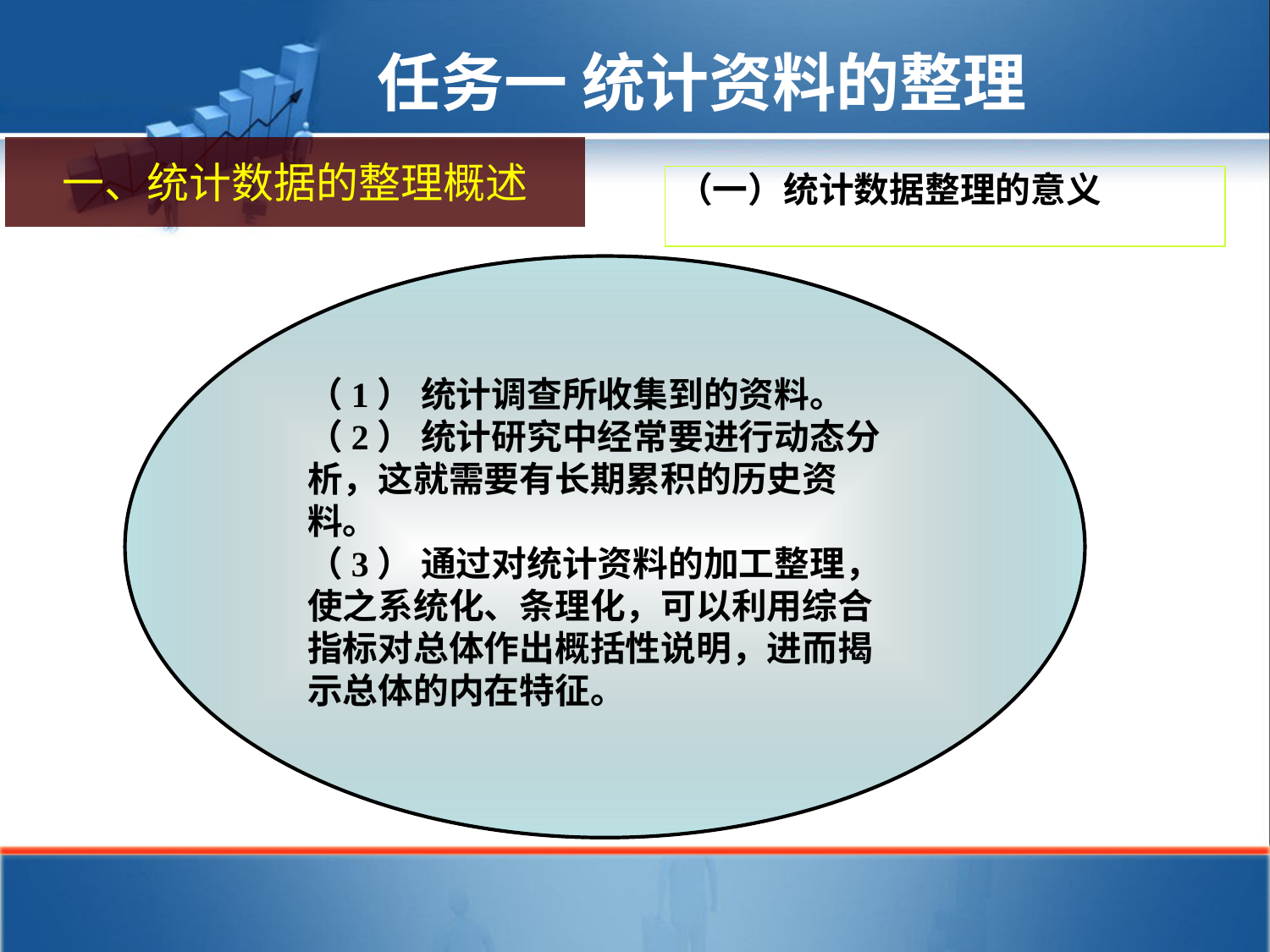

任务一 统计资料的整理
一、统计数据的整理概述
（一）统计数据整理的意义

（1） 统计调查所收集到的资料。
（2） 统计研究中经常要进行动态分析，这就需要有长期累积的历史资料。
（3） 通过对统计资料的加工整理，使之系统化、条理化，可以利用综合指标对总体作出概括性说明，进而揭示总体的内在特征。